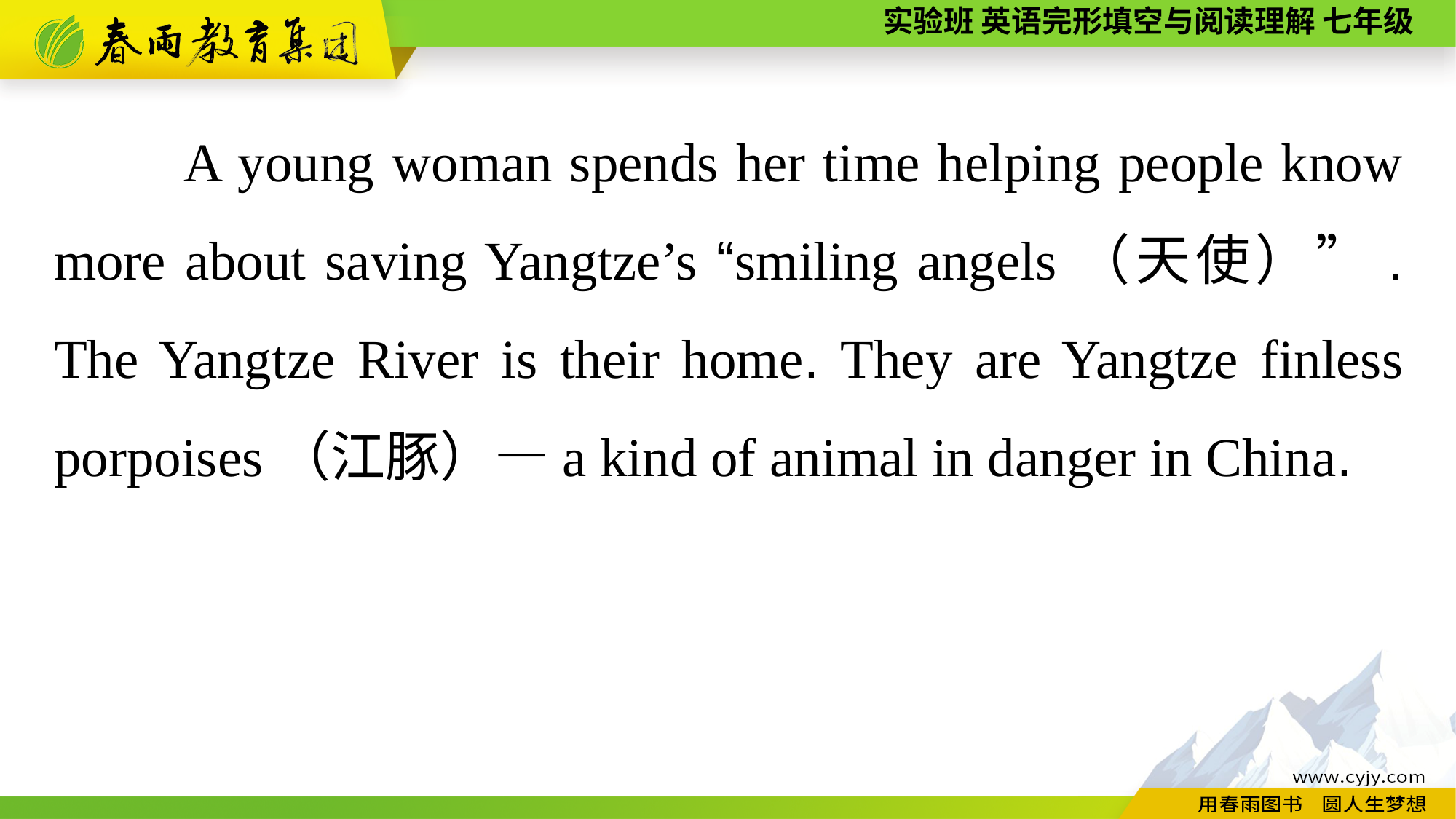

A young woman spends her time helping people know more about saving Yangtze’s “smiling angels（天使）”. The Yangtze River is their home. They are Yangtze finless porpoises（江豚）—a kind of animal in danger in China.